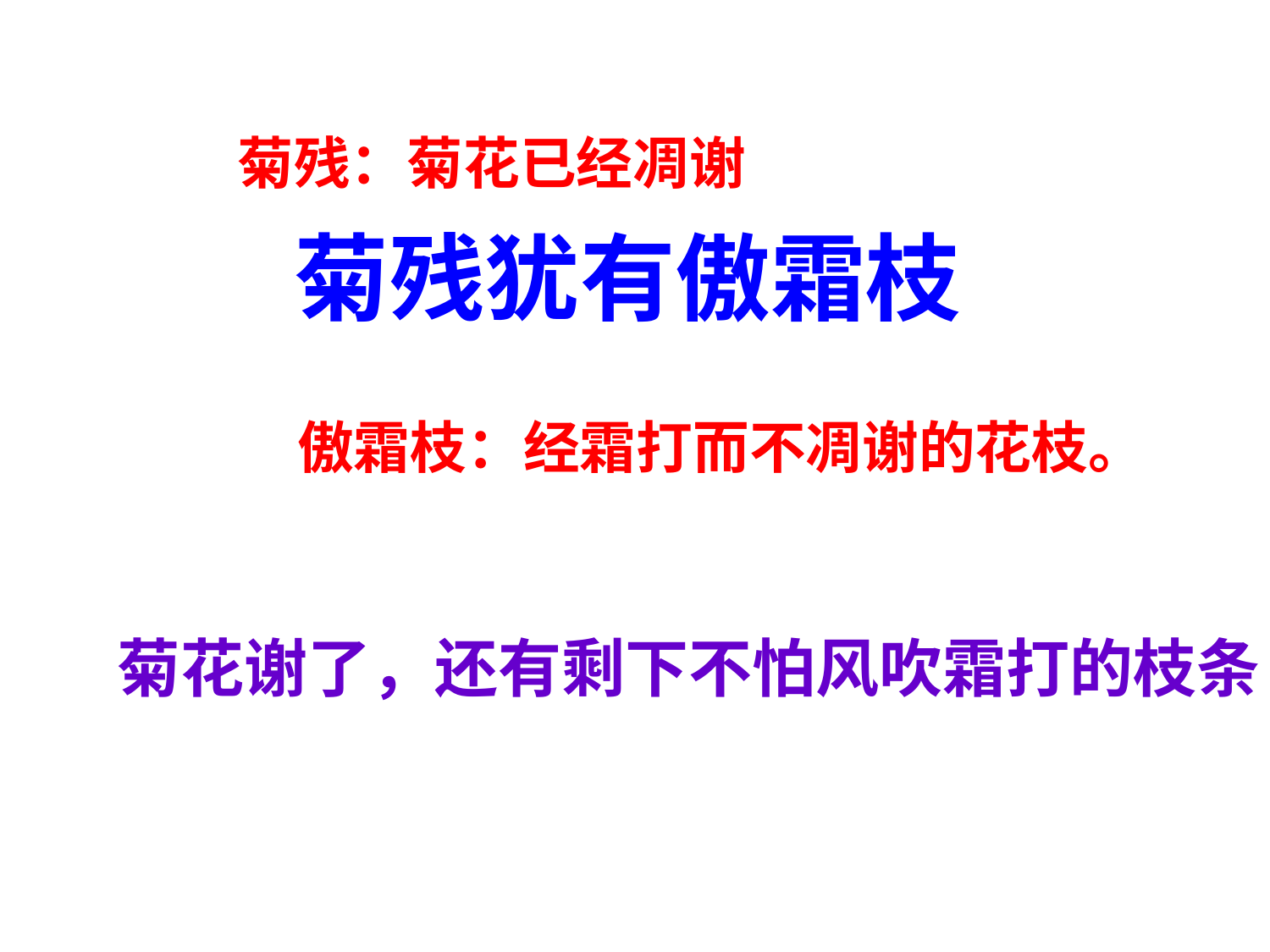

菊残：菊花已经凋谢
# 菊残犹有傲霜枝
傲霜枝：经霜打而不凋谢的花枝。
菊花谢了，还有剩下不怕风吹霜打的枝条